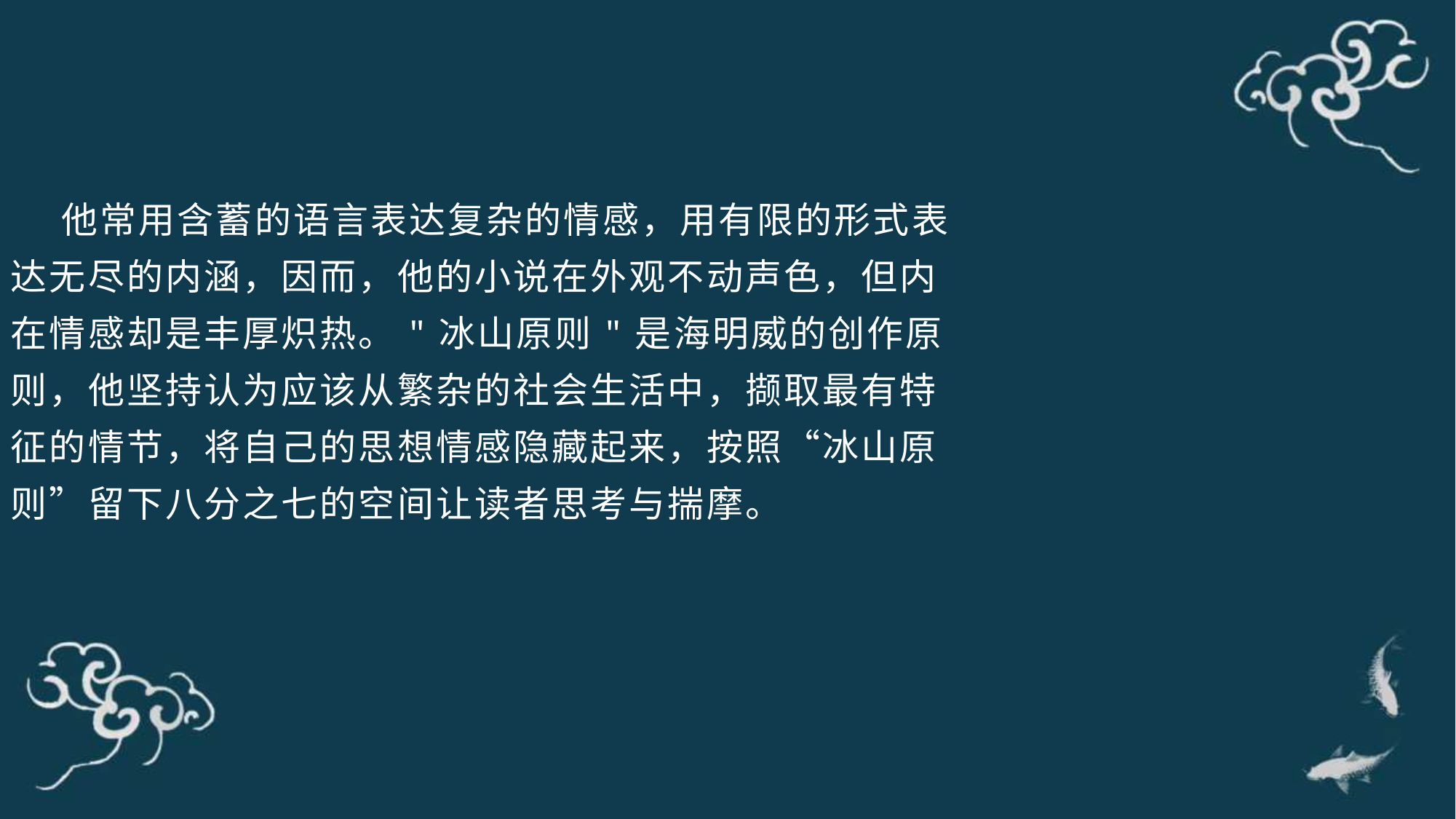

他常用含蓄的语言表达复杂的情感，用有限的形式表达无尽的内涵，因而，他的小说在外观不动声色，但内在情感却是丰厚炽热。"冰山原则"是海明威的创作原则，他坚持认为应该从繁杂的社会生活中，撷取最有特征的情节，将自己的思想情感隐藏起来，按照“冰山原则”留下八分之七的空间让读者思考与揣摩。